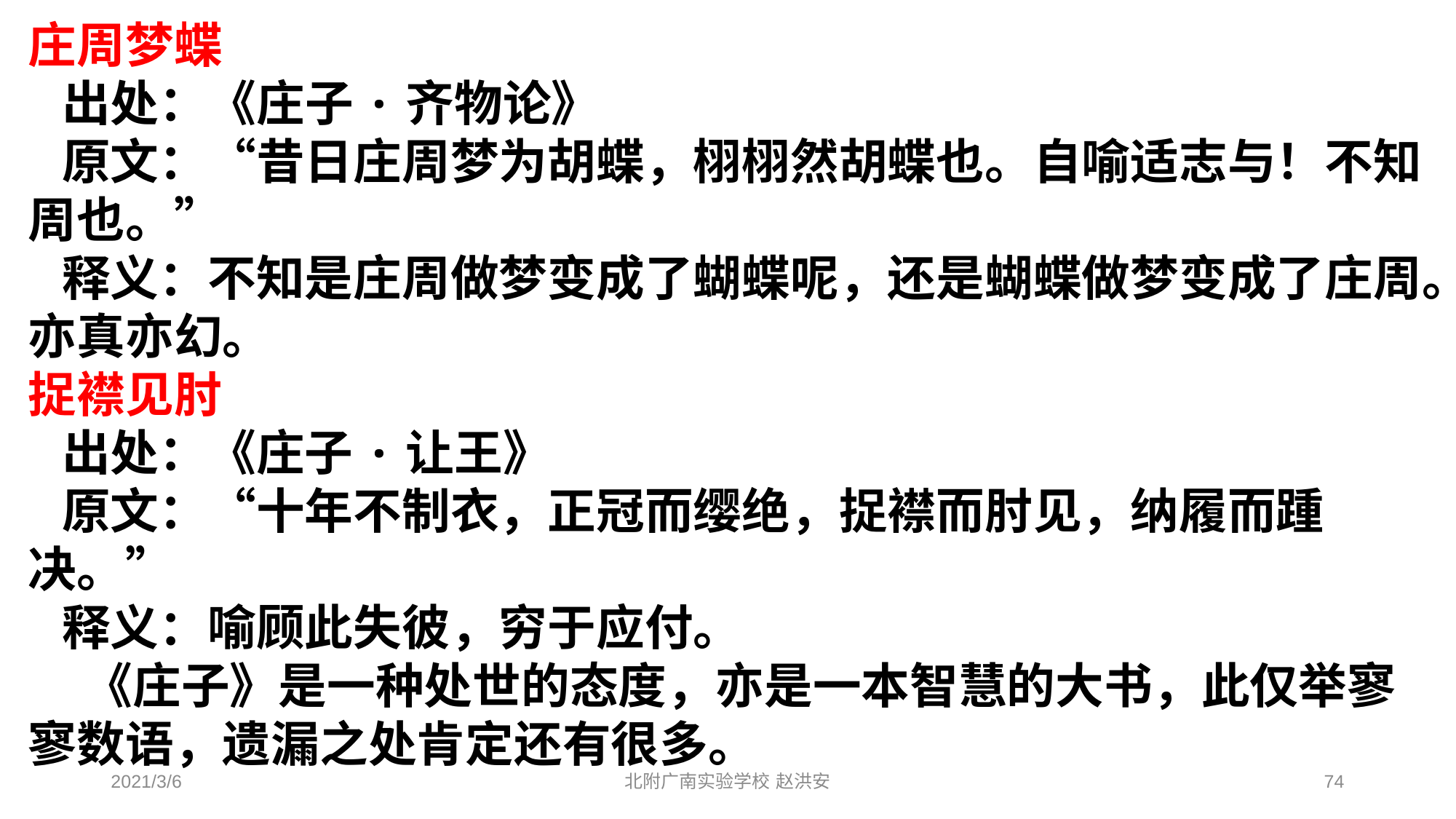

庄周梦蝶
  出处：《庄子·齐物论》
  原文：“昔日庄周梦为胡蝶，栩栩然胡蝶也。自喻适志与！不知周也。”
  释义：不知是庄周做梦变成了蝴蝶呢，还是蝴蝶做梦变成了庄周。亦真亦幻。
捉襟见肘
  出处：《庄子·让王》
  原文：“十年不制衣，正冠而缨绝，捉襟而肘见，纳履而踵决。”
  释义：喻顾此失彼，穷于应付。
    《庄子》是一种处世的态度，亦是一本智慧的大书，此仅举寥寥数语，遗漏之处肯定还有很多。
2021/3/6
北附广南实验学校 赵洪安
74